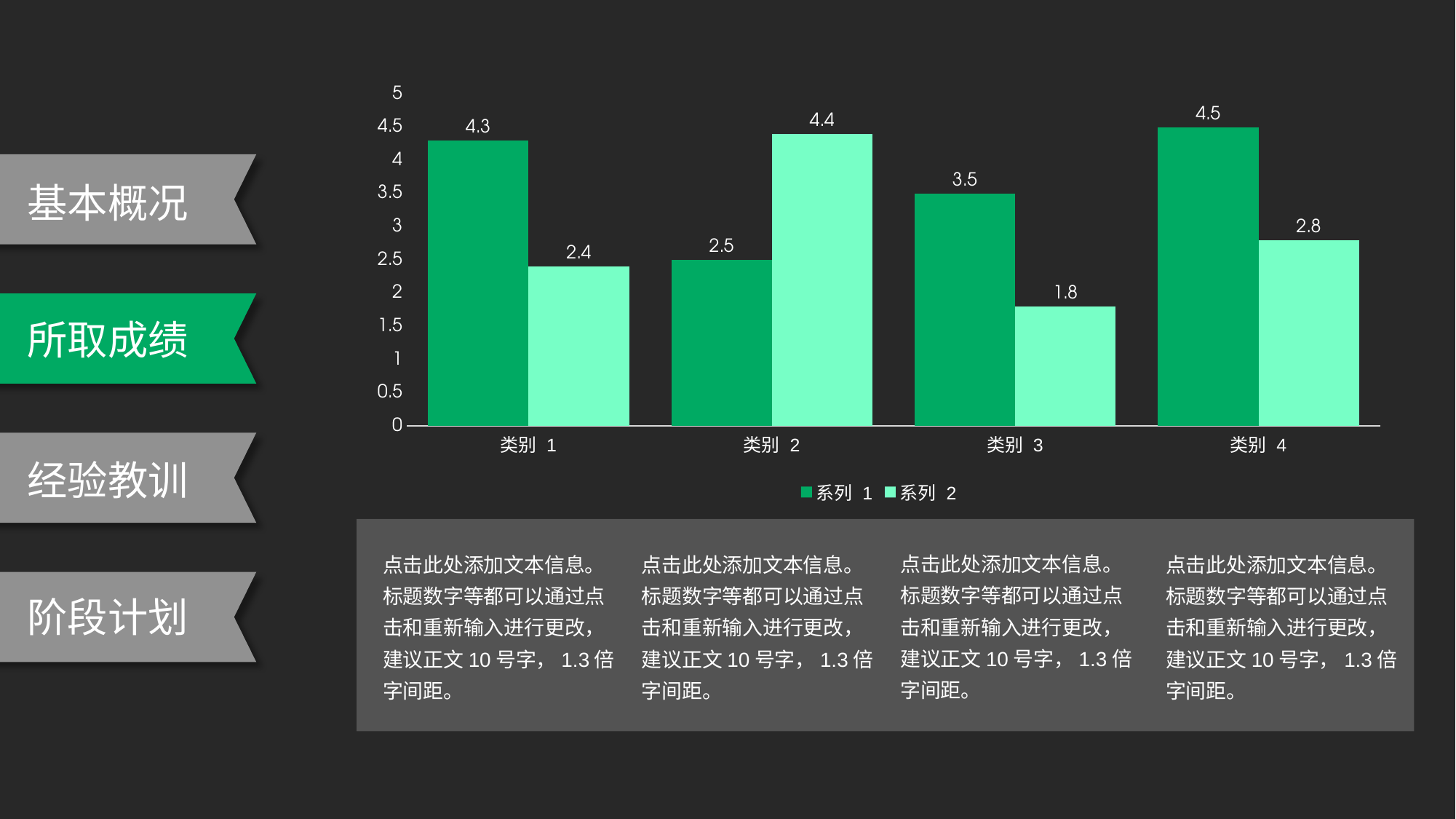

### Chart

| Category | 系列 1 | 系列 2 |
|---|---|---|
| 类别 1 | 4.3 | 2.4 |
| 类别 2 | 2.5 | 4.4 |
| 类别 3 | 3.5 | 1.8 |
| 类别 4 | 4.5 | 2.8 |
基本概况

所取成绩

经验教训

点击此处添加文本信息。
标题数字等都可以通过点击和重新输入进行更改，建议正文10号字，1.3倍字间距。
点击此处添加文本信息。
标题数字等都可以通过点击和重新输入进行更改，建议正文10号字，1.3倍字间距。
点击此处添加文本信息。
标题数字等都可以通过点击和重新输入进行更改，建议正文10号字，1.3倍字间距。
点击此处添加文本信息。
标题数字等都可以通过点击和重新输入进行更改，建议正文10号字，1.3倍字间距。

阶段计划